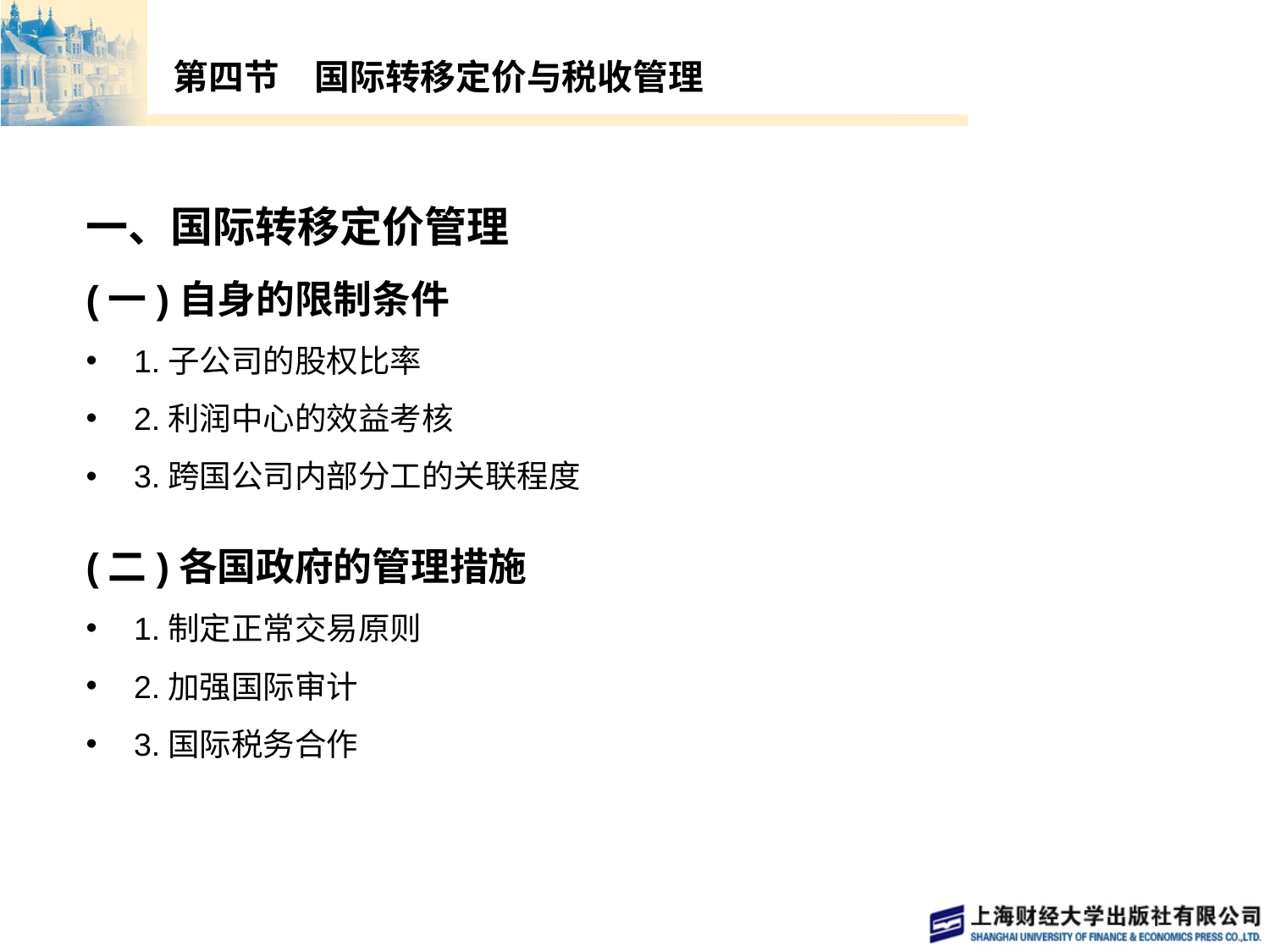

# 第四节　国际转移定价与税收管理
一、国际转移定价管理
(一)自身的限制条件
1.子公司的股权比率
2.利润中心的效益考核
3.跨国公司内部分工的关联程度
(二)各国政府的管理措施
1.制定正常交易原则
2.加强国际审计
3.国际税务合作